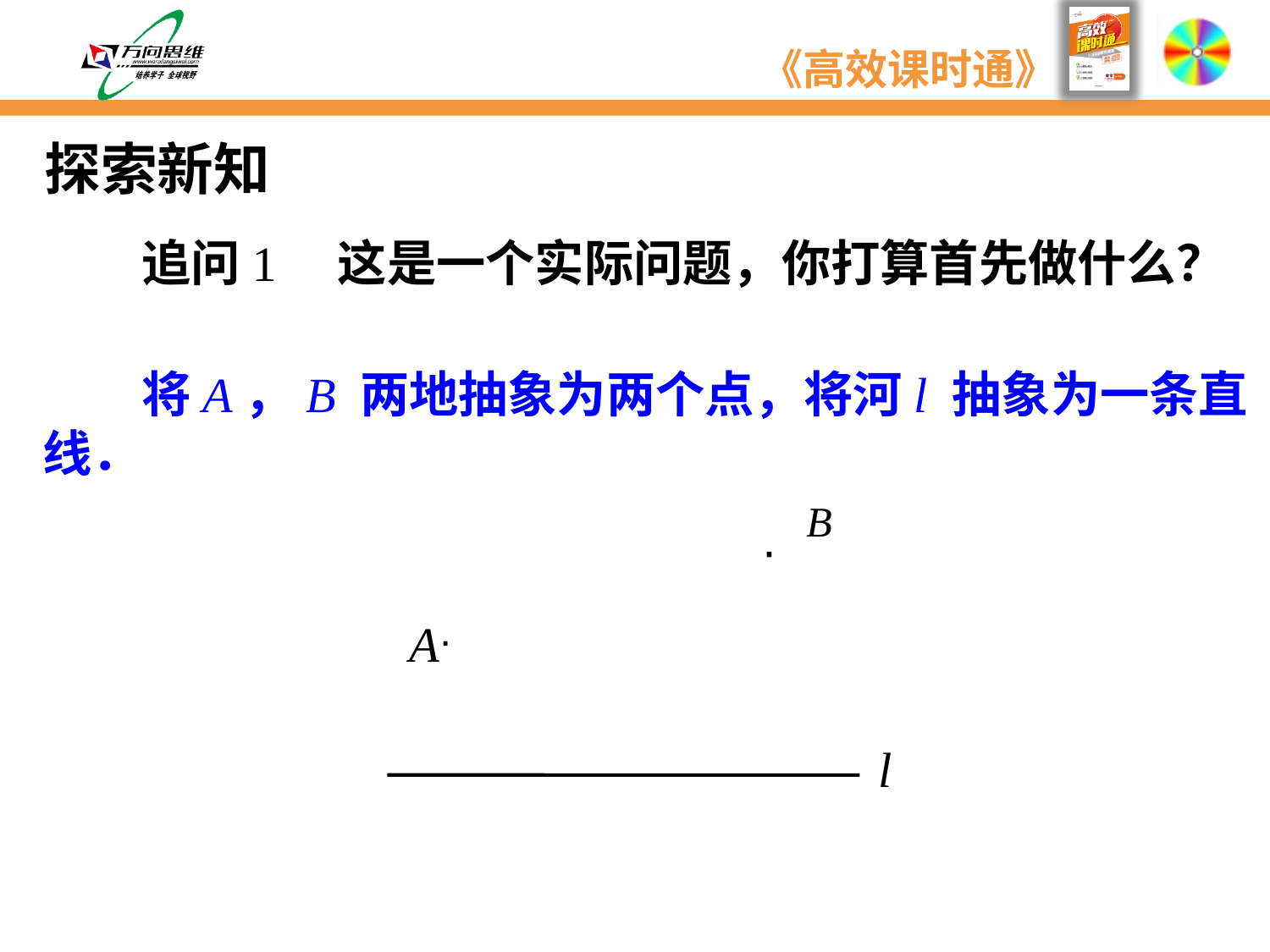

探索新知
　　追问1　这是一个实际问题，你打算首先做什么？
　　将A，B 两地抽象为两个点，将河l 抽象为一条直 线．
B
·
A
·
l